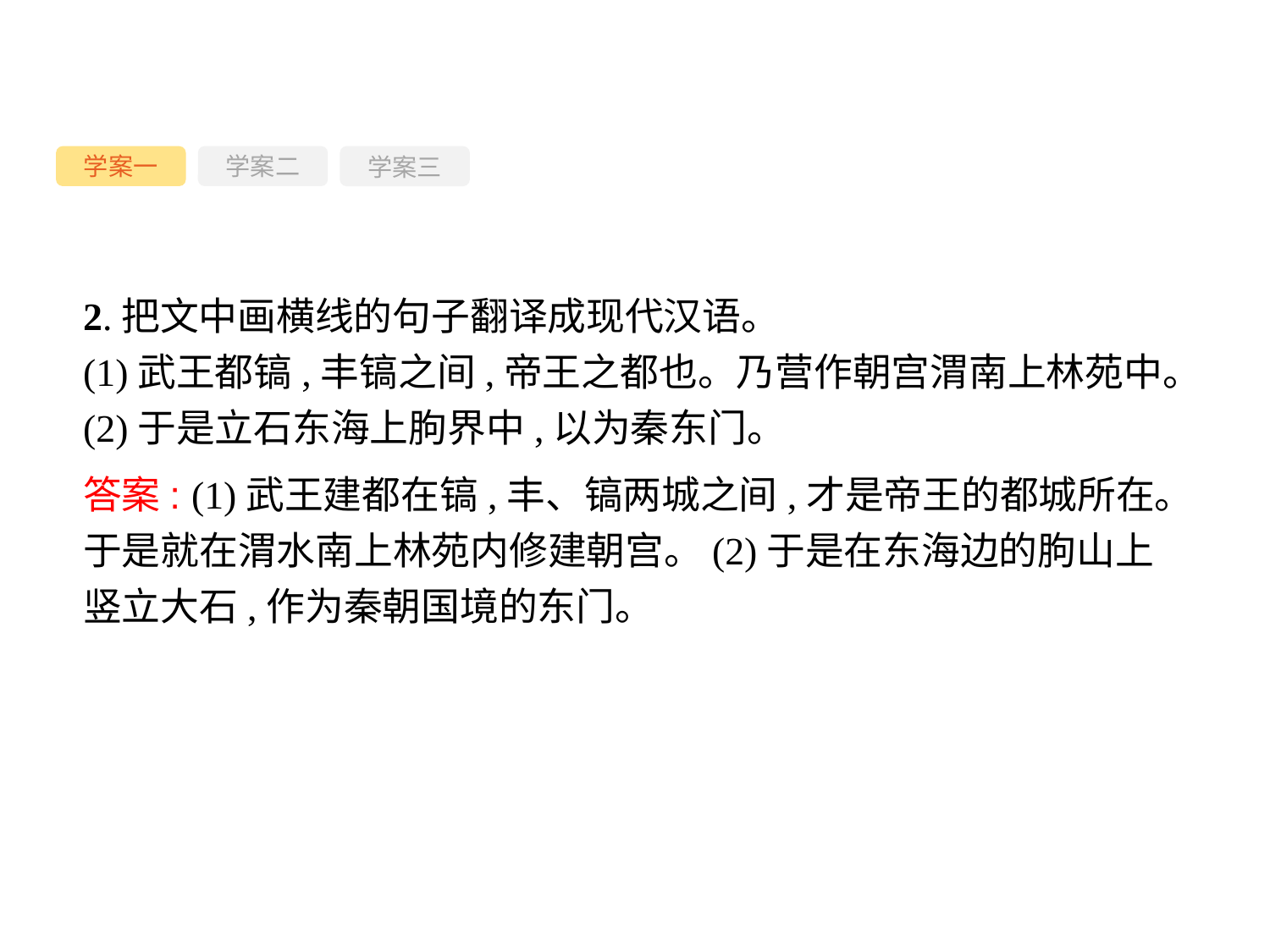

学案一
学案三
学案二
2.把文中画横线的句子翻译成现代汉语。
(1)武王都镐,丰镐之间,帝王之都也。乃营作朝宫渭南上林苑中。
(2)于是立石东海上朐界中,以为秦东门。
答案: (1)武王建都在镐,丰、镐两城之间,才是帝王的都城所在。于是就在渭水南上林苑内修建朝宫。(2)于是在东海边的朐山上竖立大石,作为秦朝国境的东门。
-73-